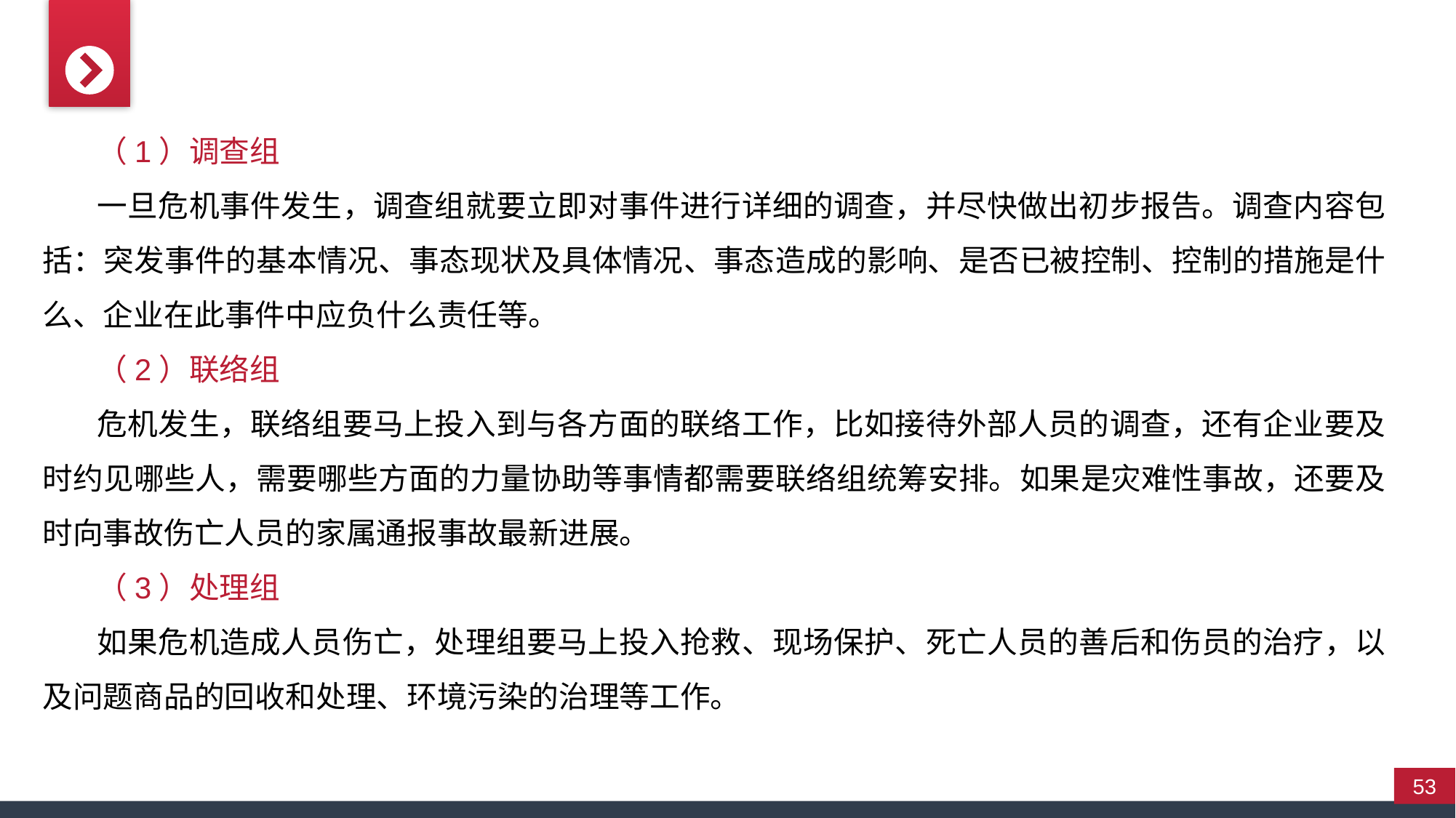

（1）调查组
一旦危机事件发生，调查组就要立即对事件进行详细的调查，并尽快做出初步报告。调查内容包括：突发事件的基本情况、事态现状及具体情况、事态造成的影响、是否已被控制、控制的措施是什么、企业在此事件中应负什么责任等。
（2）联络组
危机发生，联络组要马上投入到与各方面的联络工作，比如接待外部人员的调查，还有企业要及时约见哪些人，需要哪些方面的力量协助等事情都需要联络组统筹安排。如果是灾难性事故，还要及时向事故伤亡人员的家属通报事故最新进展。
（3）处理组
如果危机造成人员伤亡，处理组要马上投入抢救、现场保护、死亡人员的善后和伤员的治疗，以及问题商品的回收和处理、环境污染的治理等工作。